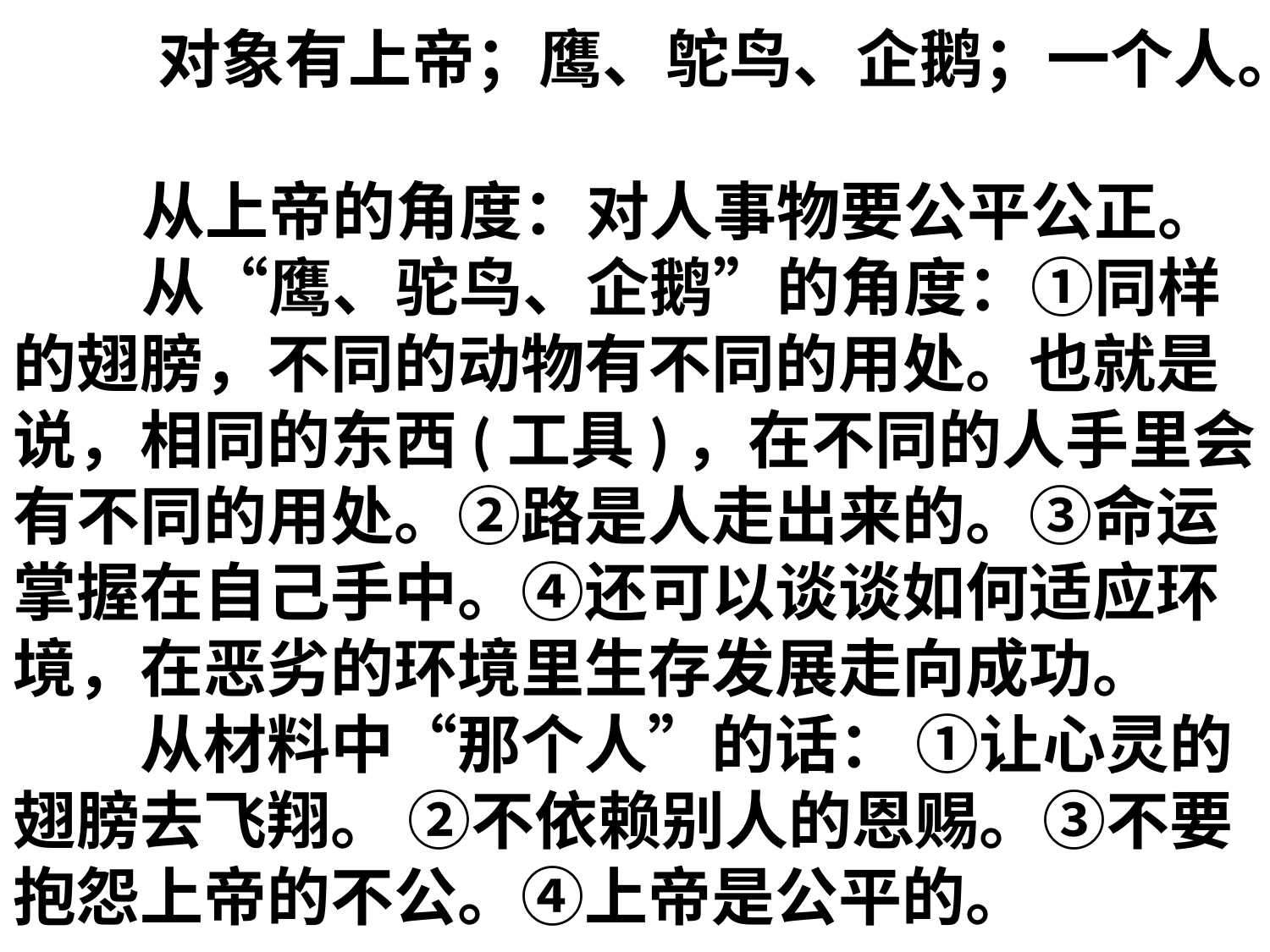

# 对象有上帝；鹰、鸵鸟、企鹅；一个人。 从上帝的角度：对人事物要公平公正。 从“鹰、驼鸟、企鹅”的角度：①同样的翅膀，不同的动物有不同的用处。也就是说，相同的东西(工具)，在不同的人手里会有不同的用处。②路是人走出来的。③命运掌握在自己手中。④还可以谈谈如何适应环境，在恶劣的环境里生存发展走向成功。 　　从材料中“那个人”的话： ①让心灵的翅膀去飞翔。 ②不依赖别人的恩赐。③不要抱怨上帝的不公。④上帝是公平的。